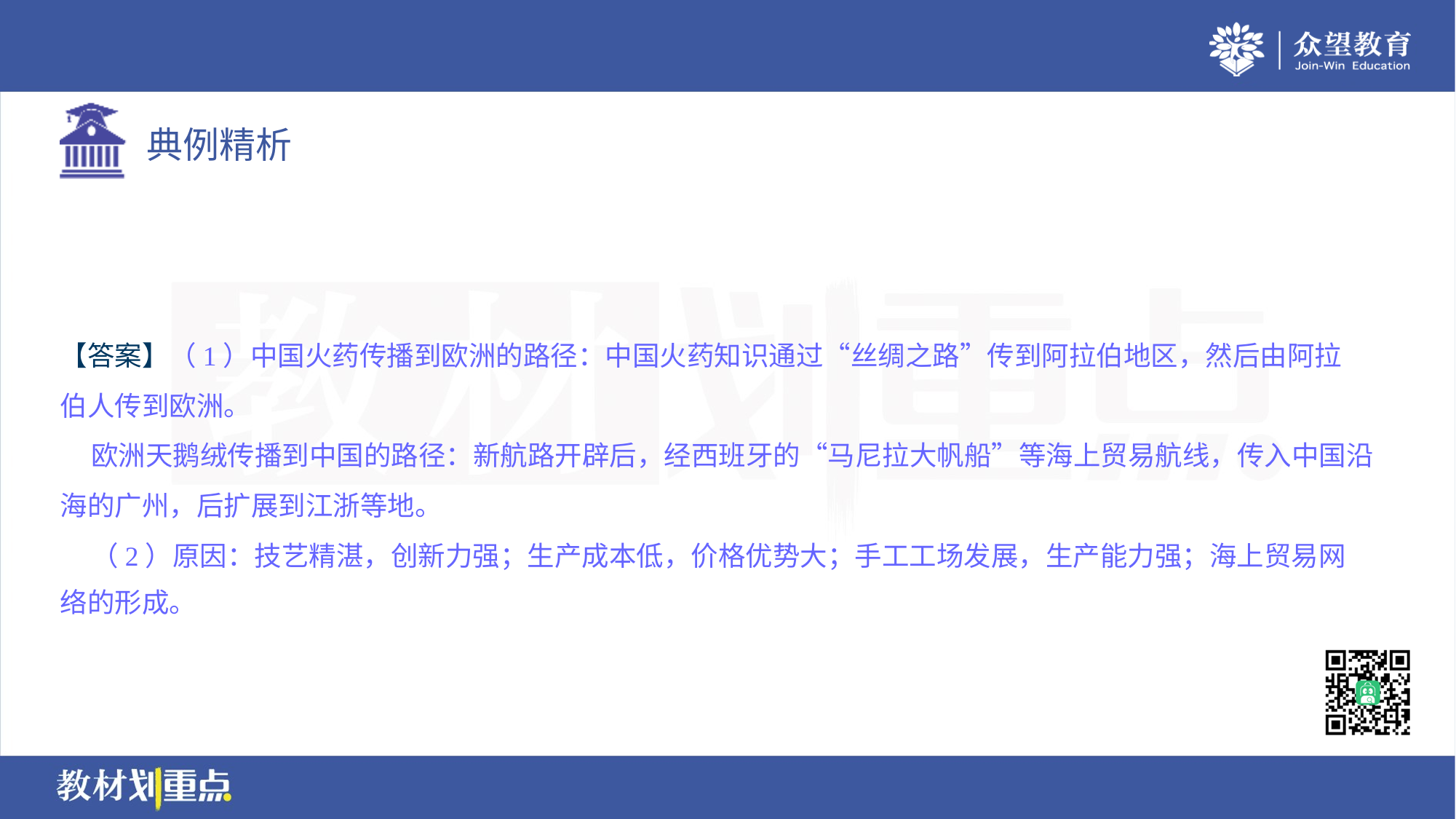

【答案】（1）中国火药传播到欧洲的路径：中国火药知识通过“丝绸之路”传到阿拉伯地区，然后由阿拉
伯人传到欧洲。
    欧洲天鹅绒传播到中国的路径：新航路开辟后，经西班牙的“马尼拉大帆船”等海上贸易航线，传入中国沿
海的广州，后扩展到江浙等地。
    （2）原因：技艺精湛，创新力强；生产成本低，价格优势大；手工工场发展，生产能力强；海上贸易网
络的形成。